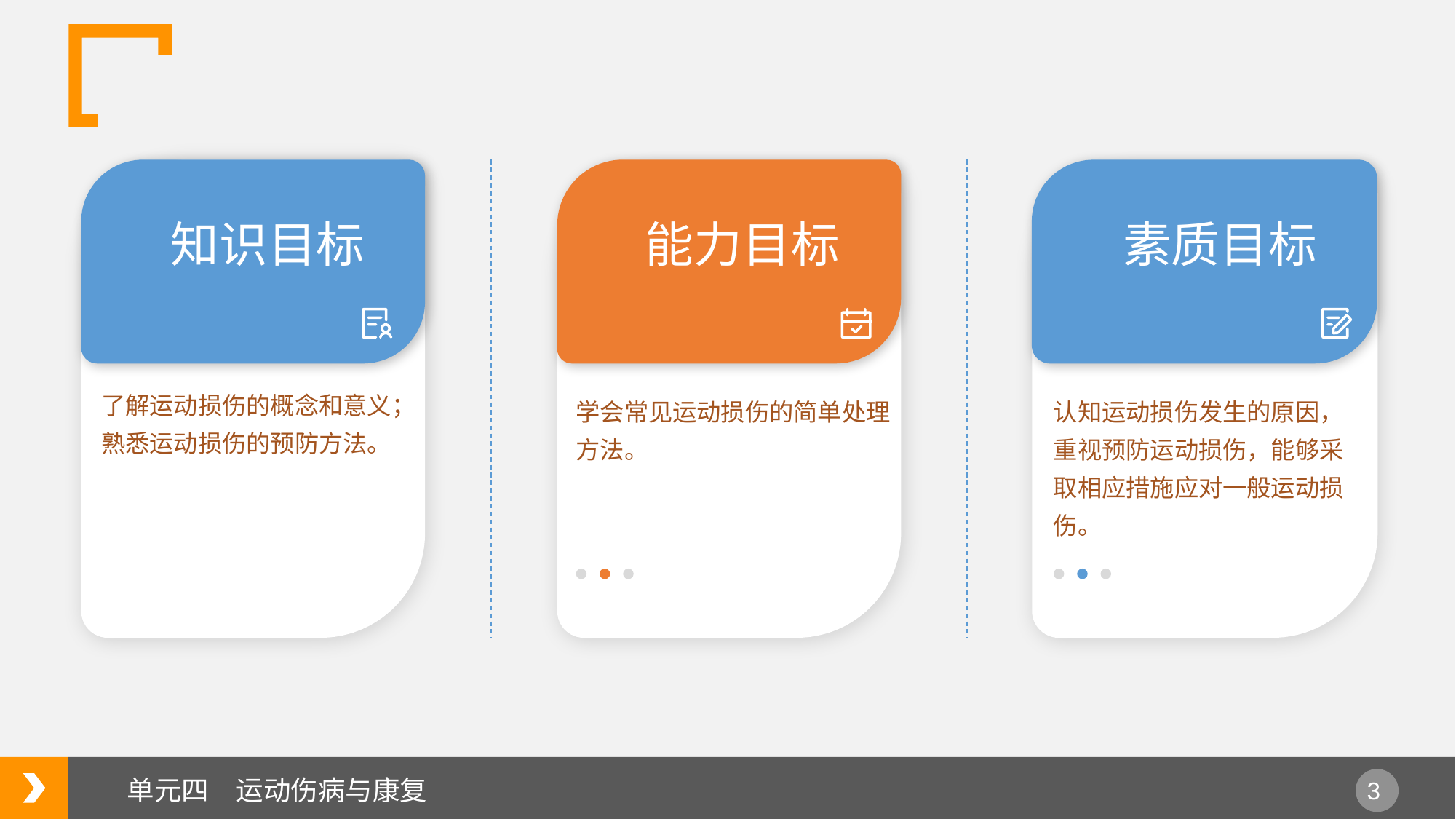

知识目标
能力目标
素质目标

了解运动损伤的概念和意义；熟悉运动损伤的预防方法。
学会常见运动损伤的简单处理方法。
认知运动损伤发生的原因，重视预防运动损伤，能够采取相应措施应对一般运动损伤。

单元四　运动伤病与康复